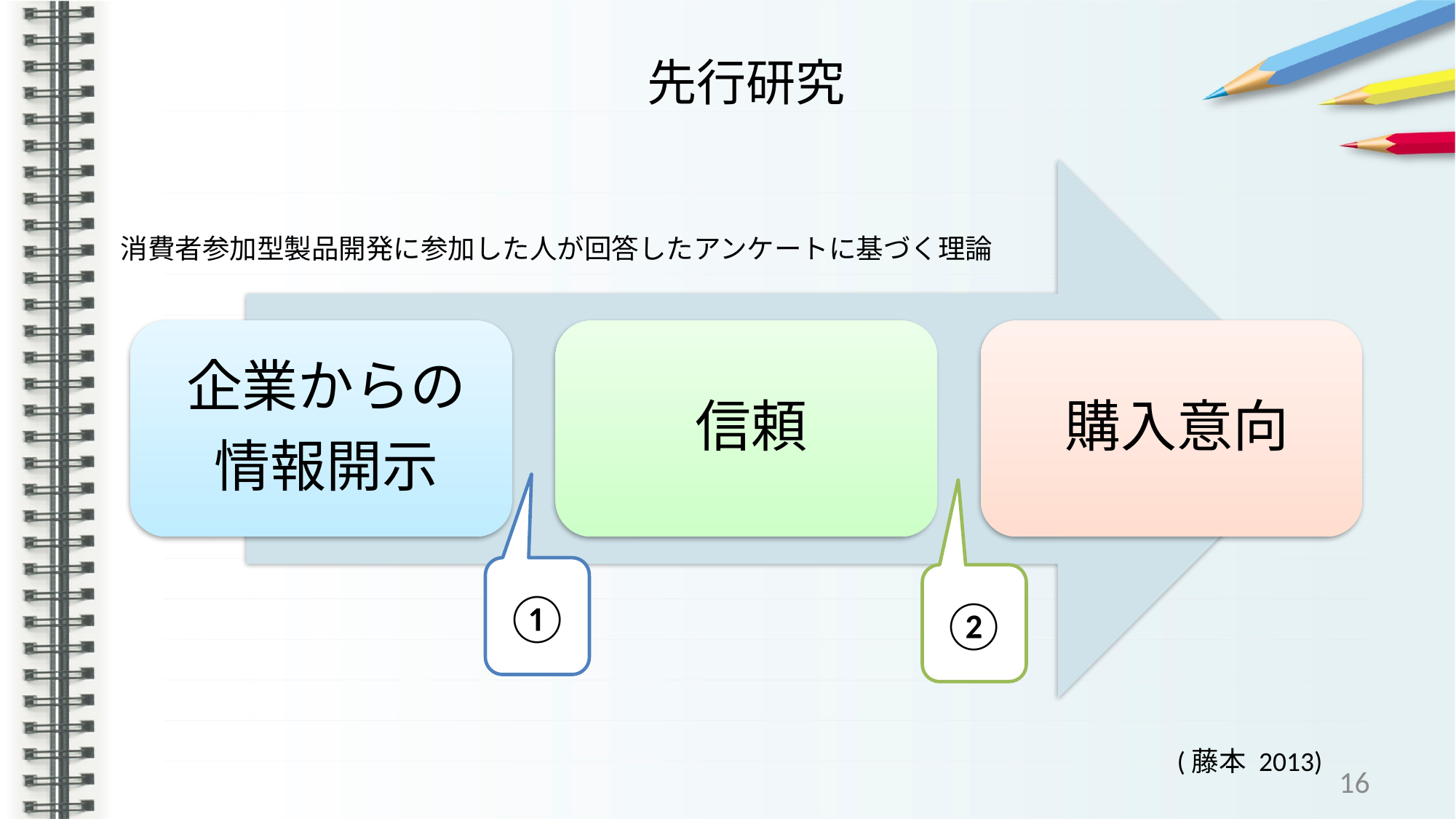

# 先行研究
企業からの
情報開示
信頼
購入意向
消費者参加型製品開発に参加した人が回答したアンケートに基づく理論
①
②
(藤本 2013)
16